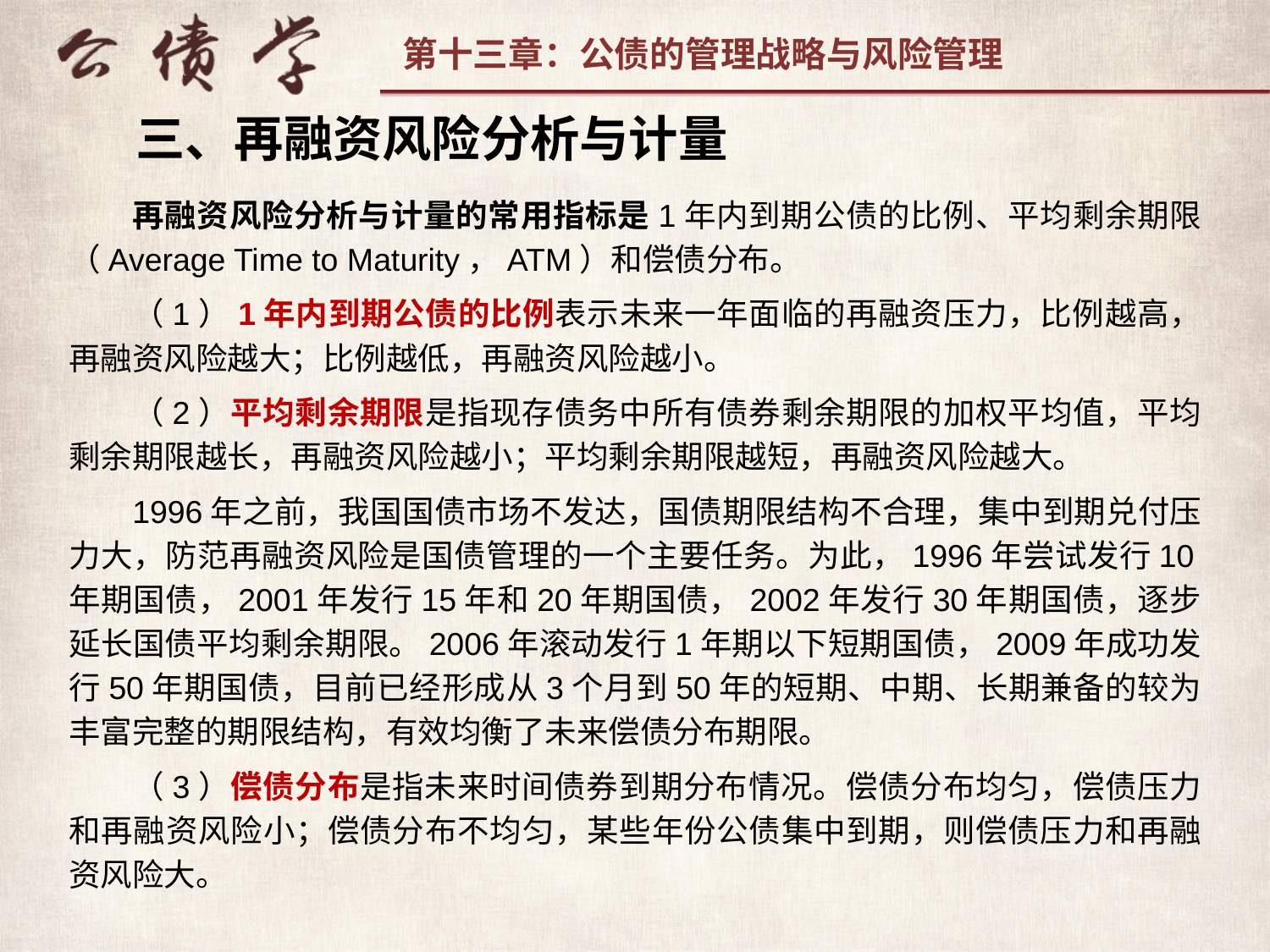

三、再融资风险分析与计量
再融资风险分析与计量的常用指标是1年内到期公债的比例、平均剩余期限（Average Time to Maturity，ATM）和偿债分布。
（1）1年内到期公债的比例表示未来一年面临的再融资压力，比例越高，再融资风险越大；比例越低，再融资风险越小。
（2）平均剩余期限是指现存债务中所有债券剩余期限的加权平均值，平均剩余期限越长，再融资风险越小；平均剩余期限越短，再融资风险越大。
1996年之前，我国国债市场不发达，国债期限结构不合理，集中到期兑付压力大，防范再融资风险是国债管理的一个主要任务。为此，1996年尝试发行10年期国债，2001年发行15年和20年期国债，2002年发行30年期国债，逐步延长国债平均剩余期限。2006年滚动发行1年期以下短期国债，2009年成功发行50年期国债，目前已经形成从3个月到50年的短期、中期、长期兼备的较为丰富完整的期限结构，有效均衡了未来偿债分布期限。
（3）偿债分布是指未来时间债券到期分布情况。偿债分布均匀，偿债压力和再融资风险小；偿债分布不均匀，某些年份公债集中到期，则偿债压力和再融资风险大。
12